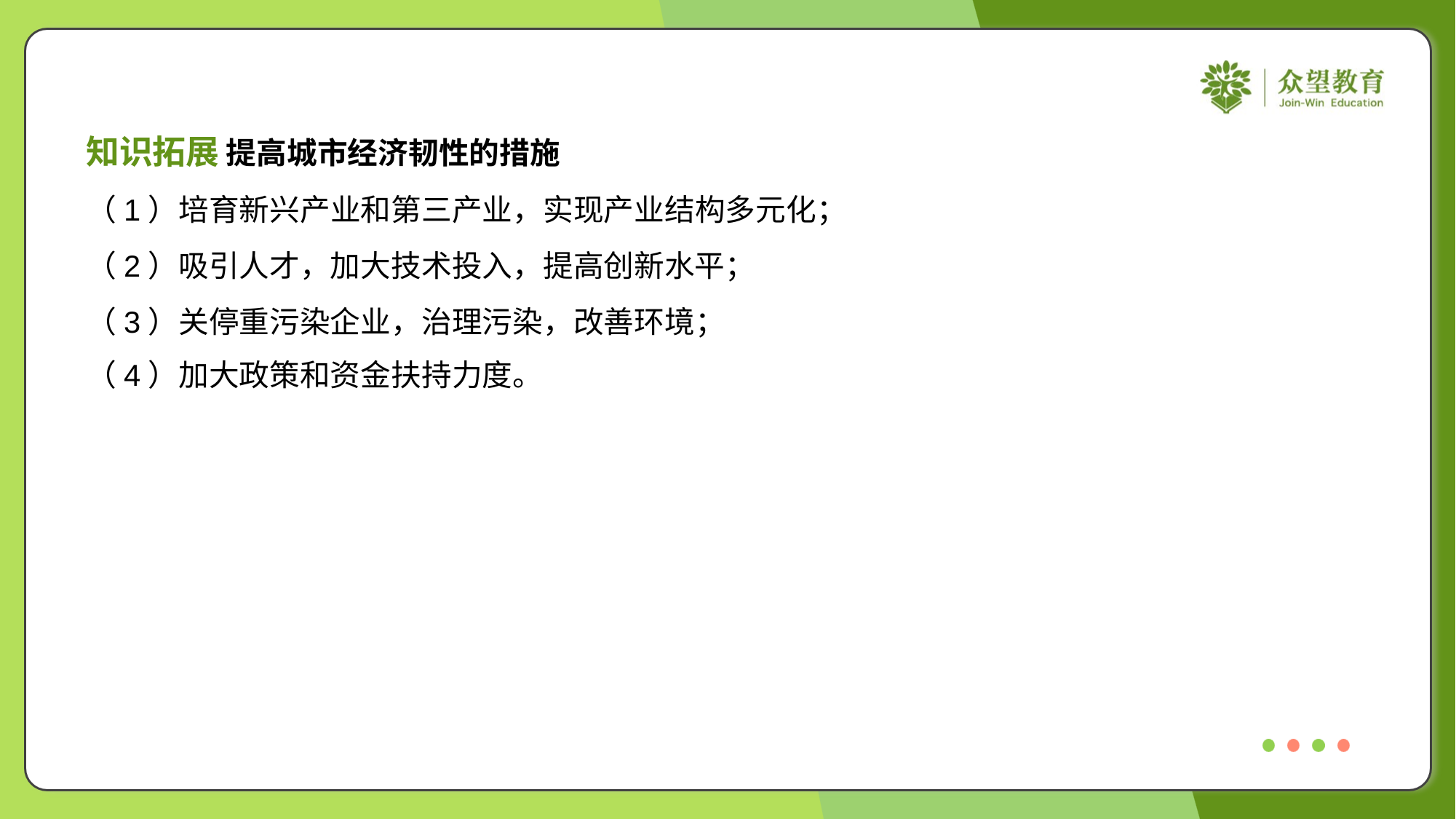

知识拓展 提高城市经济韧性的措施
（1）培育新兴产业和第三产业，实现产业结构多元化；
（2）吸引人才，加大技术投入，提高创新水平；
（3）关停重污染企业，治理污染，改善环境；
（4）加大政策和资金扶持力度。